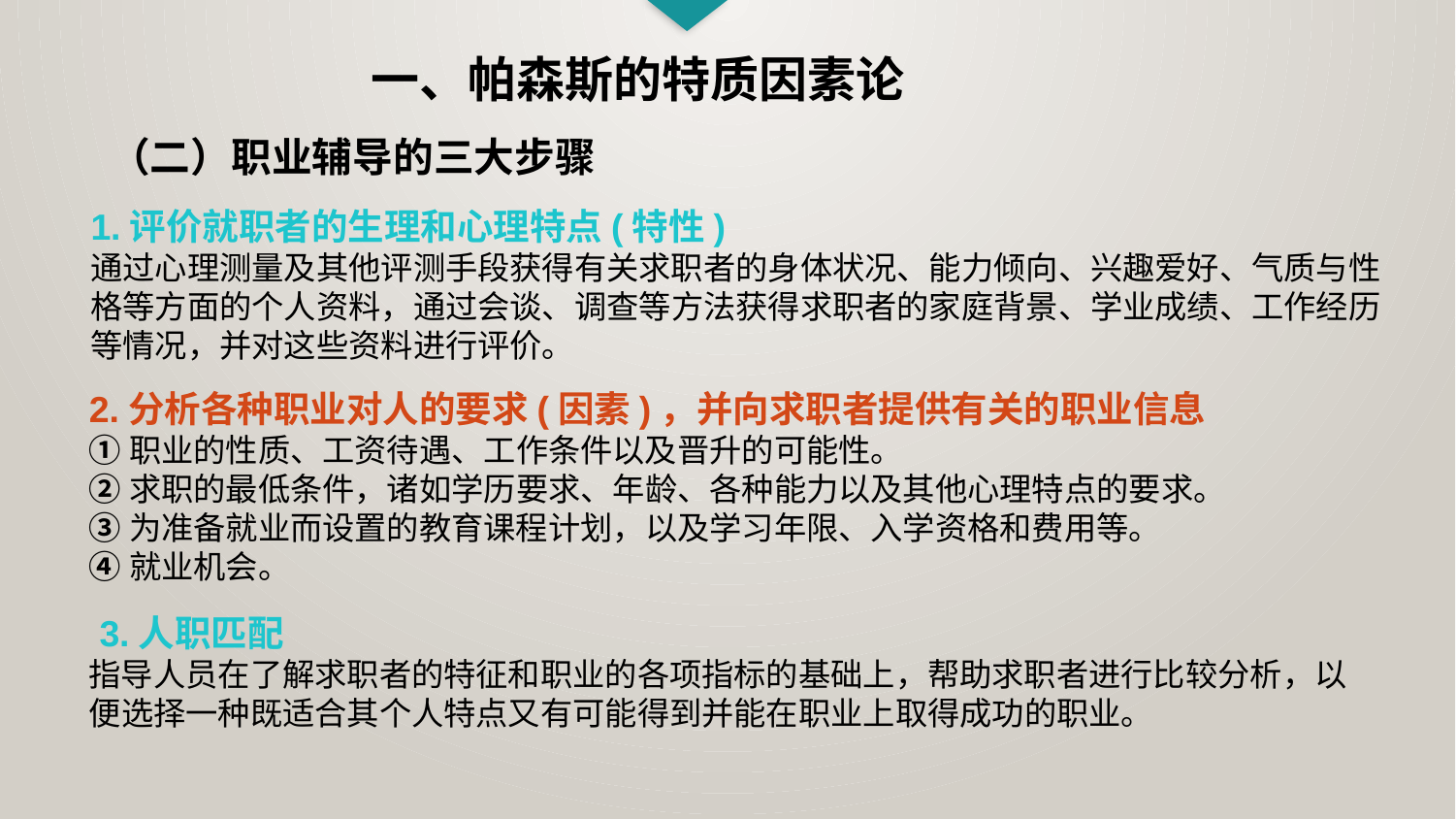

一、帕森斯的特质因素论
（二）职业辅导的三大步骤
1.评价就职者的生理和心理特点(特性)
通过心理测量及其他评测手段获得有关求职者的身体状况、能力倾向、兴趣爱好、气质与性格等方面的个人资料，通过会谈、调查等方法获得求职者的家庭背景、学业成绩、工作经历等情况，并对这些资料进行评价。
2.分析各种职业对人的要求(因素)，并向求职者提供有关的职业信息
①职业的性质、工资待遇、工作条件以及晋升的可能性。
②求职的最低条件，诸如学历要求、年龄、各种能力以及其他心理特点的要求。
③为准备就业而设置的教育课程计划，以及学习年限、入学资格和费用等。
④就业机会。
 3.人职匹配
指导人员在了解求职者的特征和职业的各项指标的基础上，帮助求职者进行比较分析，以便选择一种既适合其个人特点又有可能得到并能在职业上取得成功的职业。
45